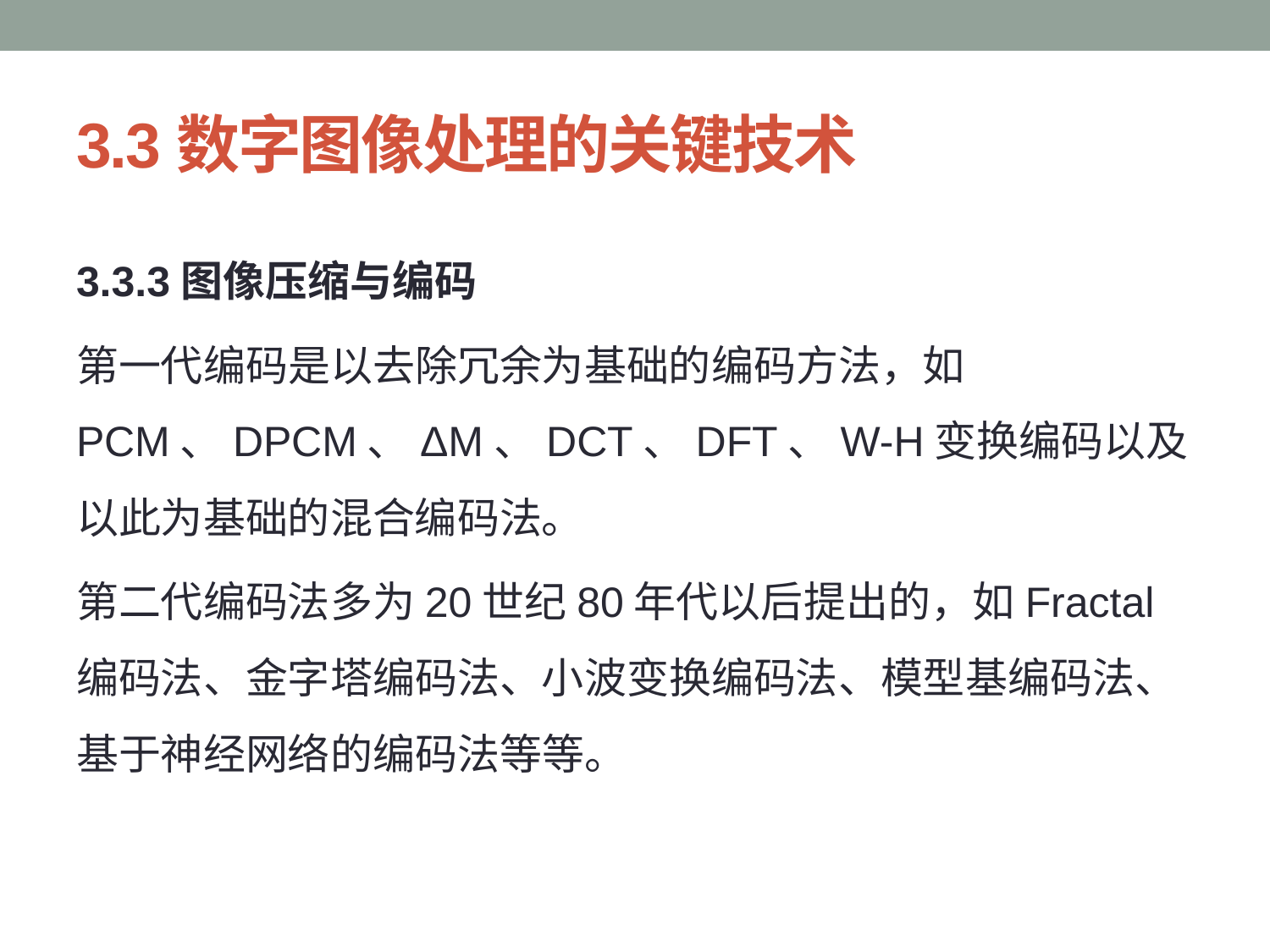

# 3.3数字图像处理的关键技术
3.3.3图像压缩与编码
第一代编码是以去除冗余为基础的编码方法，如PCM、DPCM、ΔM、DCT、DFT、W-H变换编码以及以此为基础的混合编码法。
第二代编码法多为20世纪80年代以后提出的，如Fractal编码法、金字塔编码法、小波变换编码法、模型基编码法、基于神经网络的编码法等等。